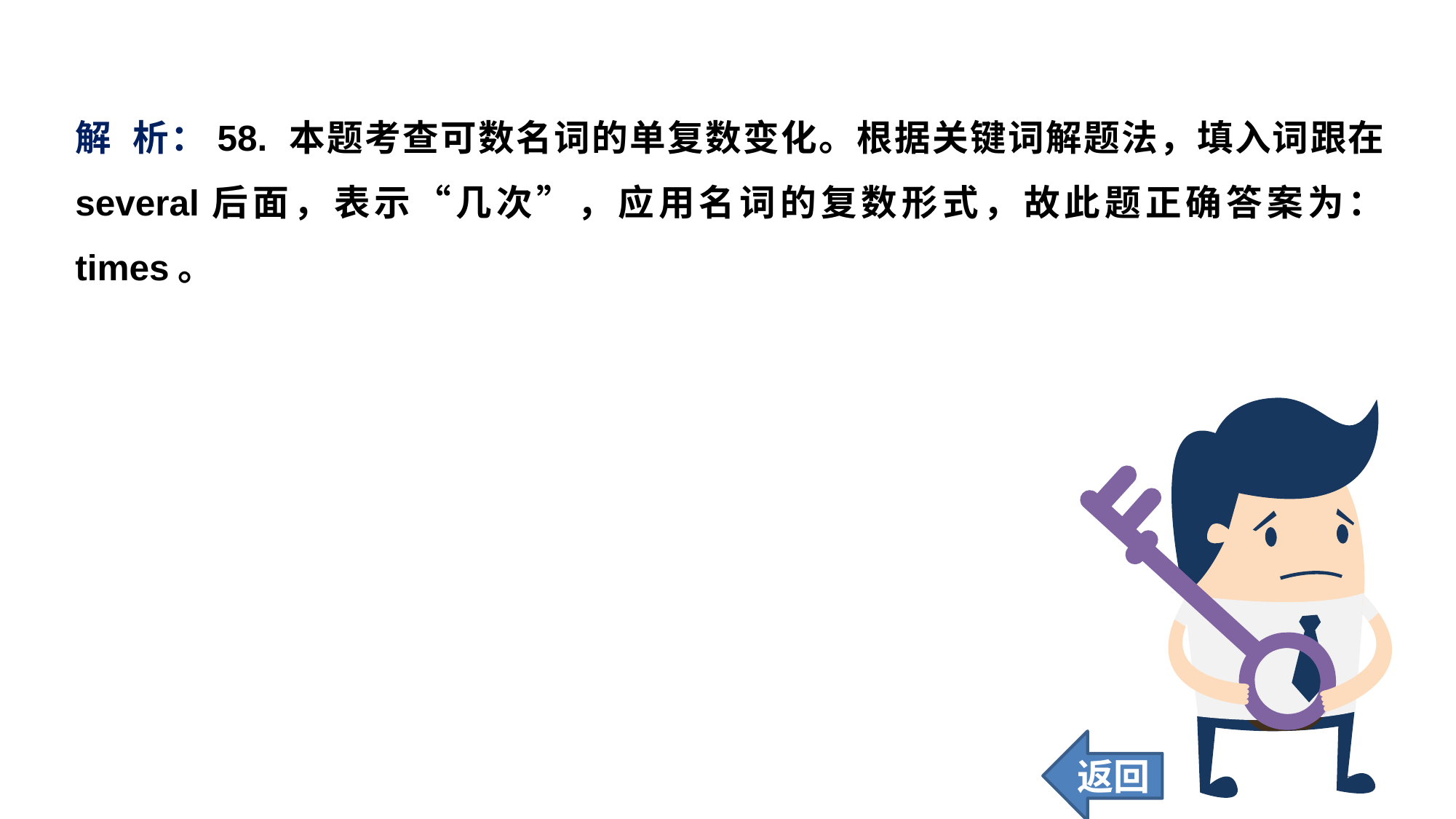

解  析：58. 本题考查可数名词的单复数变化。根据关键词解题法，填入词跟在several后面，表示“几次”，应用名词的复数形式，故此题正确答案为：times。

返回
270